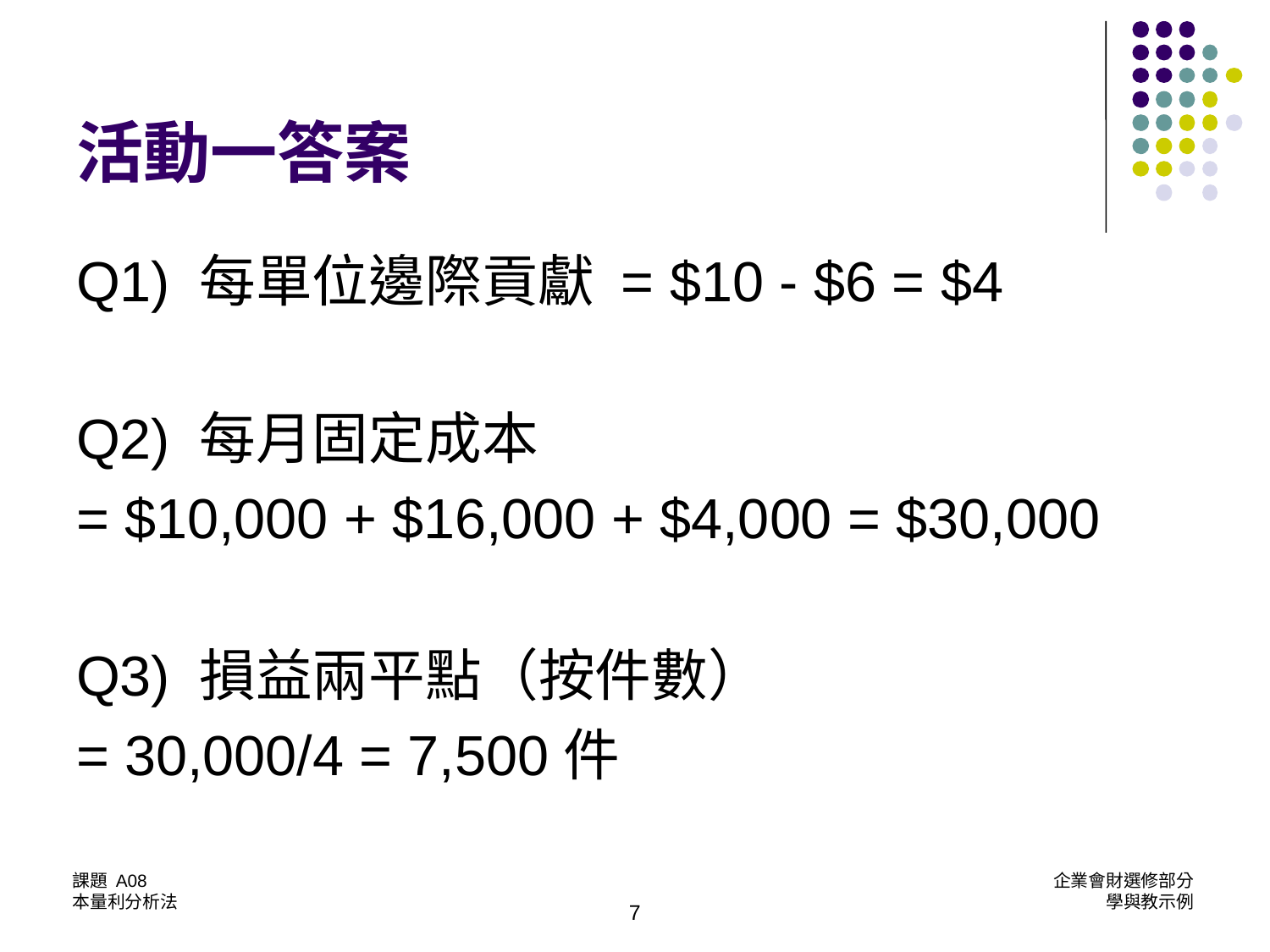

# 活動一答案
Q1) 每單位邊際貢獻 = $10 - $6 = $4

Q2) 每月固定成本
= $10,000 + $16,000 + $4,000 = $30,000

Q3) 損益兩平點（按件數）
= 30,000/4 = 7,500件

7